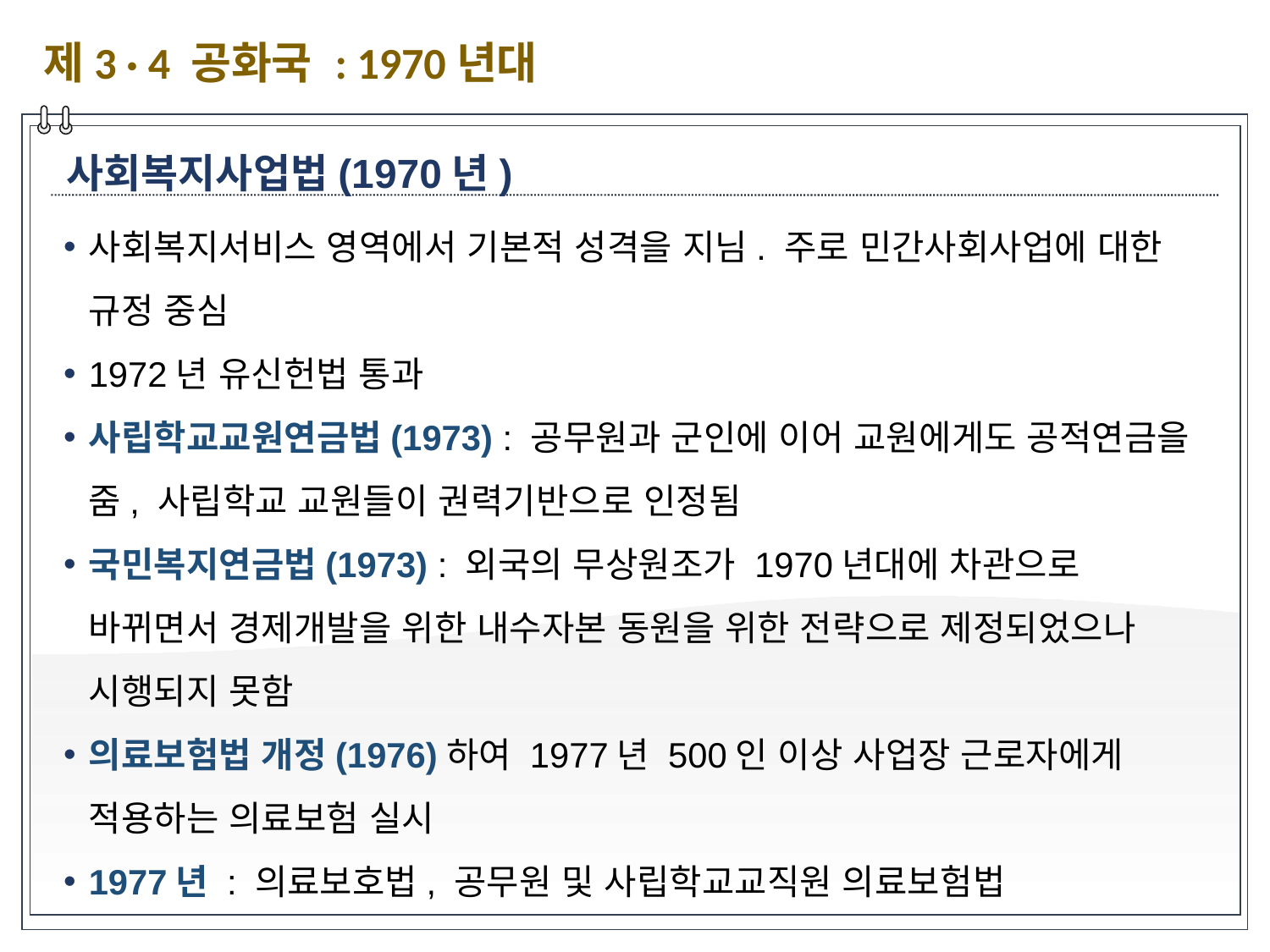

제3 · 4 공화국 : 1970년대

사회복지사업법(1970년)

사회복지서비스 영역에서 기본적 성격을 지님. 주로 민간사회사업에 대한 규정 중심
1972년 유신헌법 통과
사립학교교원연금법(1973) : 공무원과 군인에 이어 교원에게도 공적연금을 줌, 사립학교 교원들이 권력기반으로 인정됨
국민복지연금법(1973) : 외국의 무상원조가 1970년대에 차관으로 바뀌면서 경제개발을 위한 내수자본 동원을 위한 전략으로 제정되었으나 시행되지 못함
의료보험법 개정(1976)하여 1977년 500인 이상 사업장 근로자에게 적용하는 의료보험 실시
1977년 : 의료보호법, 공무원 및 사립학교교직원 의료보험법